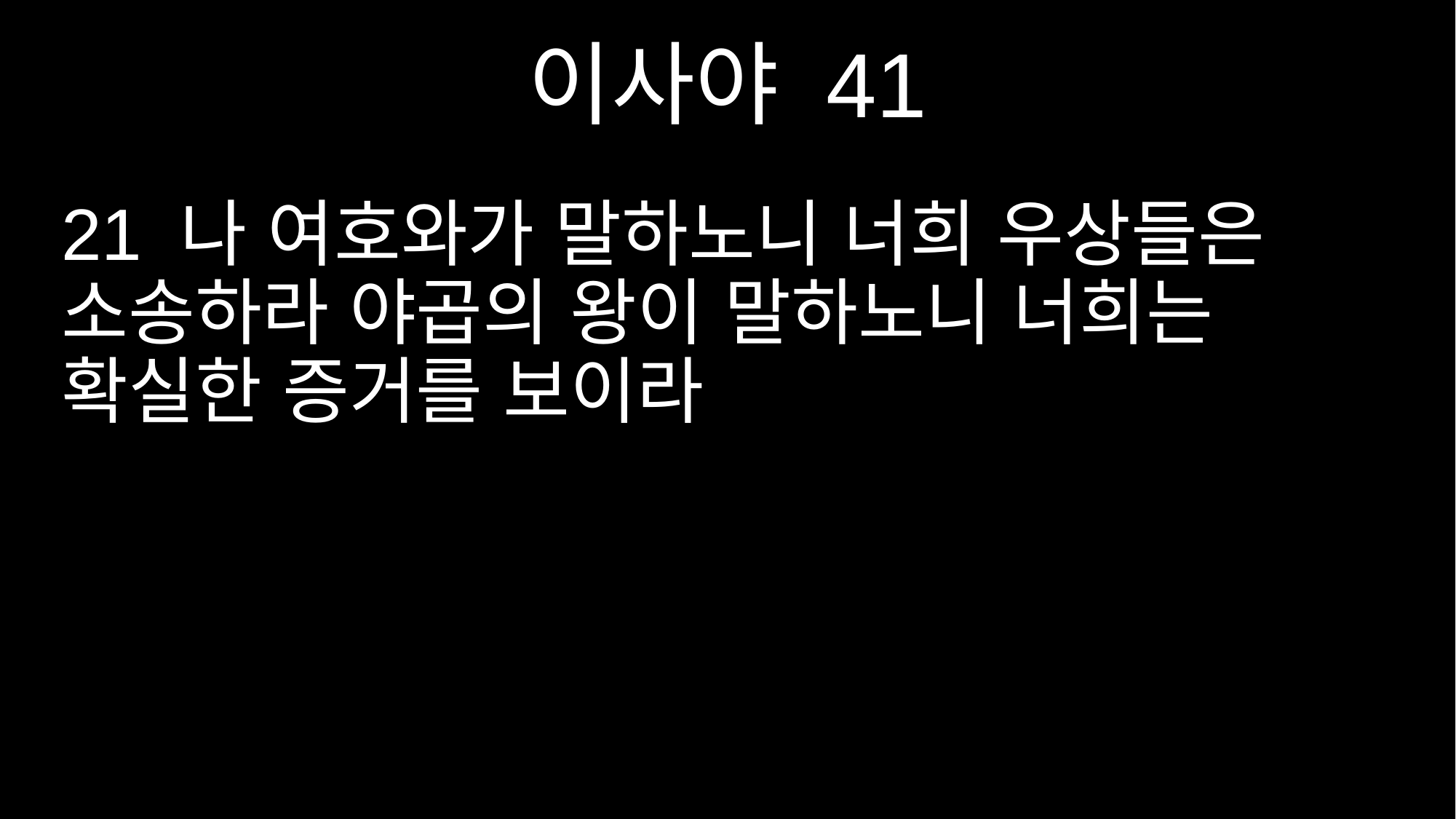

이사야 41
21 나 여호와가 말하노니 너희 우상들은 소송하라 야곱의 왕이 말하노니 너희는 확실한 증거를 보이라